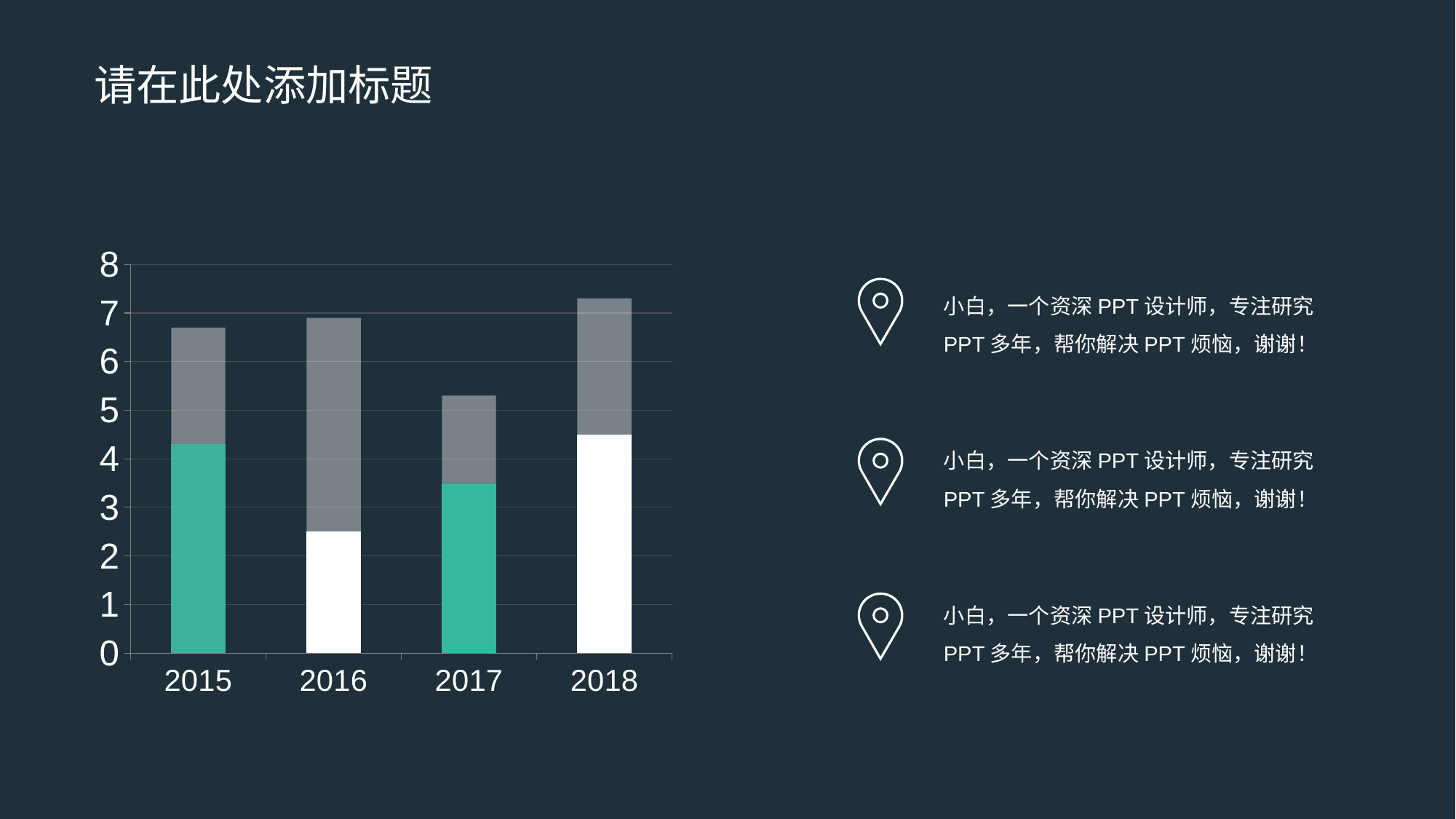

请在此处添加标题

### Chart

| Category | 系列 1 | 系列 2 |
|---|---|---|
| 2015 | 4.3 | 2.4 |
| 2016 | 2.5 | 4.4 |
| 2017 | 3.5 | 1.8 |
| 2018 | 4.5 | 2.8 |
小白，一个资深PPT设计师，专注研究PPT多年，帮你解决PPT烦恼，谢谢！

小白，一个资深PPT设计师，专注研究PPT多年，帮你解决PPT烦恼，谢谢！

小白，一个资深PPT设计师，专注研究PPT多年，帮你解决PPT烦恼，谢谢！